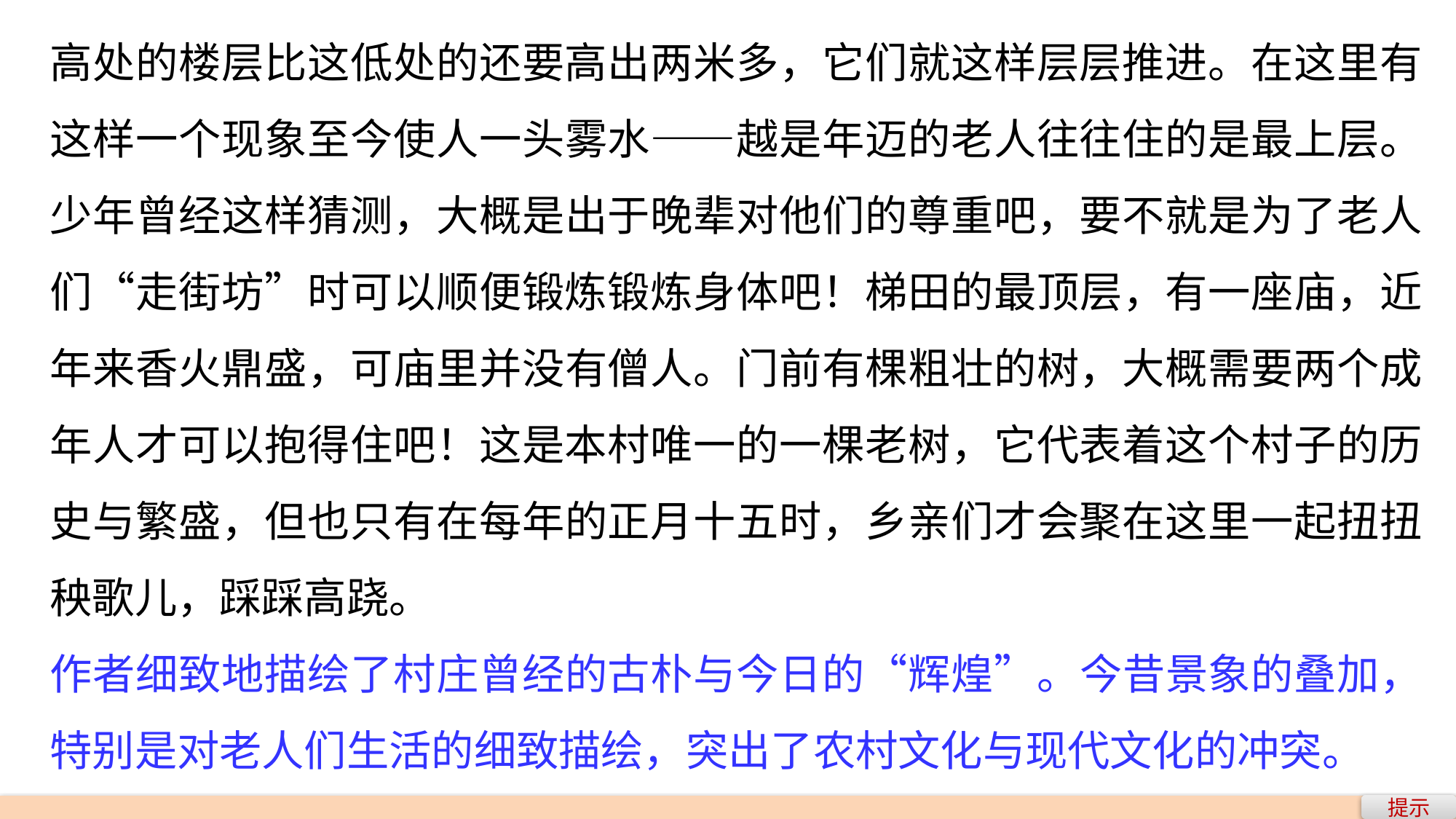

高处的楼层比这低处的还要高出两米多，它们就这样层层推进。在这里有这样一个现象至今使人一头雾水——越是年迈的老人往往住的是最上层。少年曾经这样猜测，大概是出于晚辈对他们的尊重吧，要不就是为了老人们“走街坊”时可以顺便锻炼锻炼身体吧！梯田的最顶层，有一座庙，近年来香火鼎盛，可庙里并没有僧人。门前有棵粗壮的树，大概需要两个成年人才可以抱得住吧！这是本村唯一的一棵老树，它代表着这个村子的历史与繁盛，但也只有在每年的正月十五时，乡亲们才会聚在这里一起扭扭秧歌儿，踩踩高跷。
作者细致地描绘了村庄曾经的古朴与今日的“辉煌”。今昔景象的叠加，特别是对老人们生活的细致描绘，突出了农村文化与现代文化的冲突。
提示